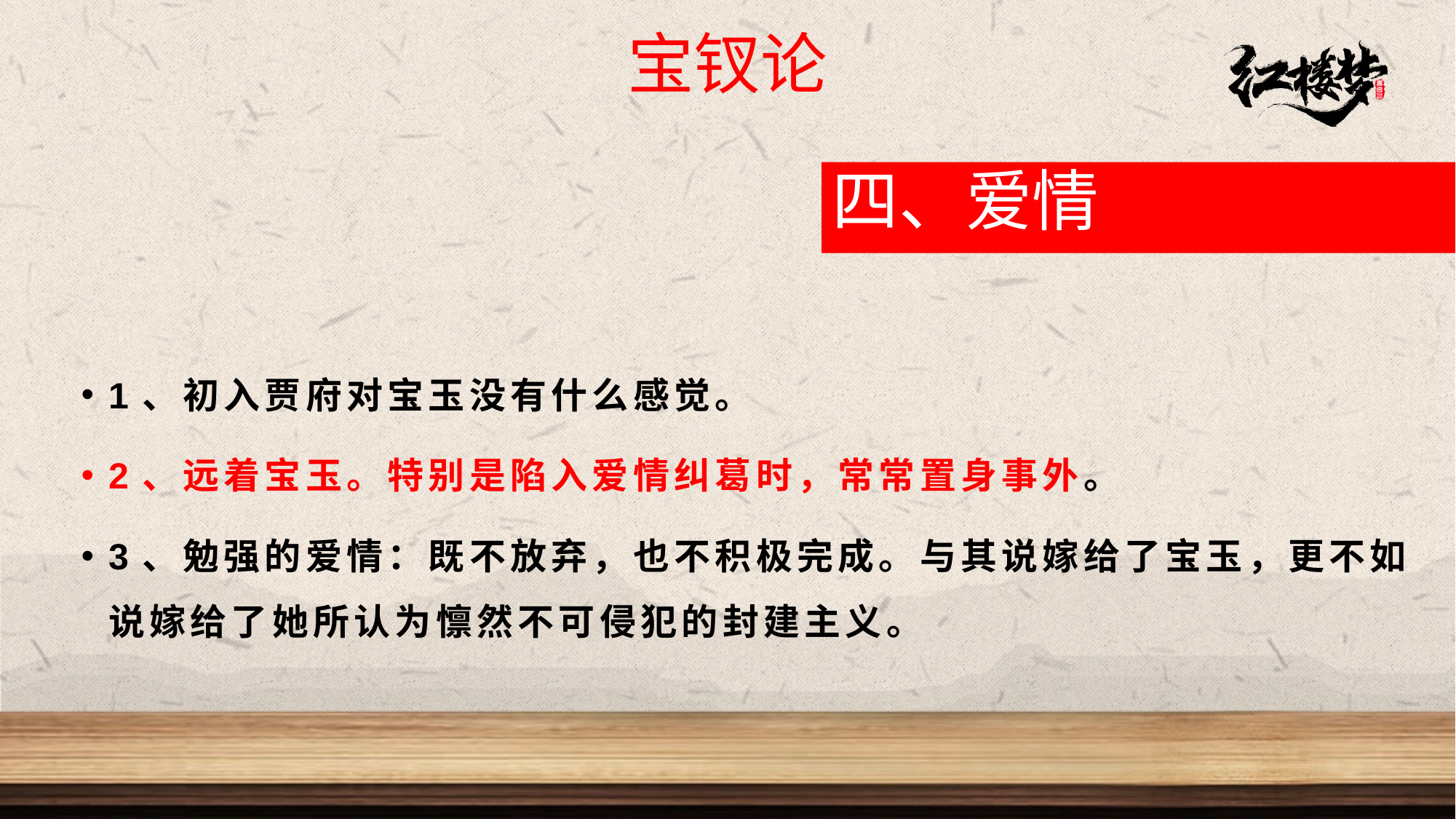

宝钗论
四、爱情
1、初入贾府对宝玉没有什么感觉。
2、远着宝玉。特别是陷入爱情纠葛时，常常置身事外。
3、勉强的爱情：既不放弃，也不积极完成。与其说嫁给了宝玉，更不如说嫁给了她所认为懔然不可侵犯的封建主义。